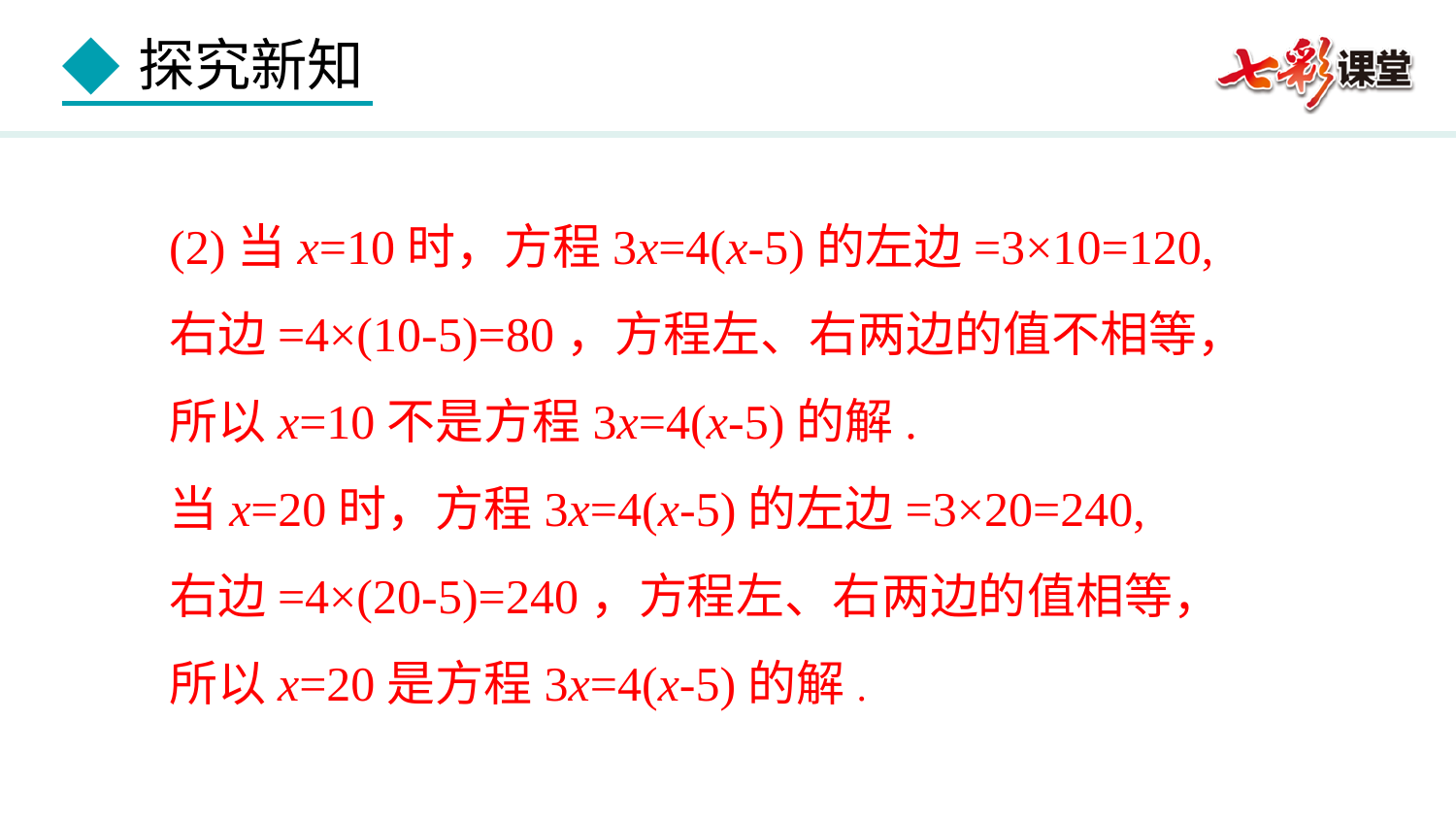

(2)当x=10时，方程3x=4(x-5)的左边=3×10=120,
右边=4×(10-5)=80，方程左、右两边的值不相等，
所以x=10不是方程3x=4(x-5)的解.
当x=20时，方程3x=4(x-5)的左边=3×20=240,
右边=4×(20-5)=240，方程左、右两边的值相等，
所以x=20是方程3x=4(x-5)的解.